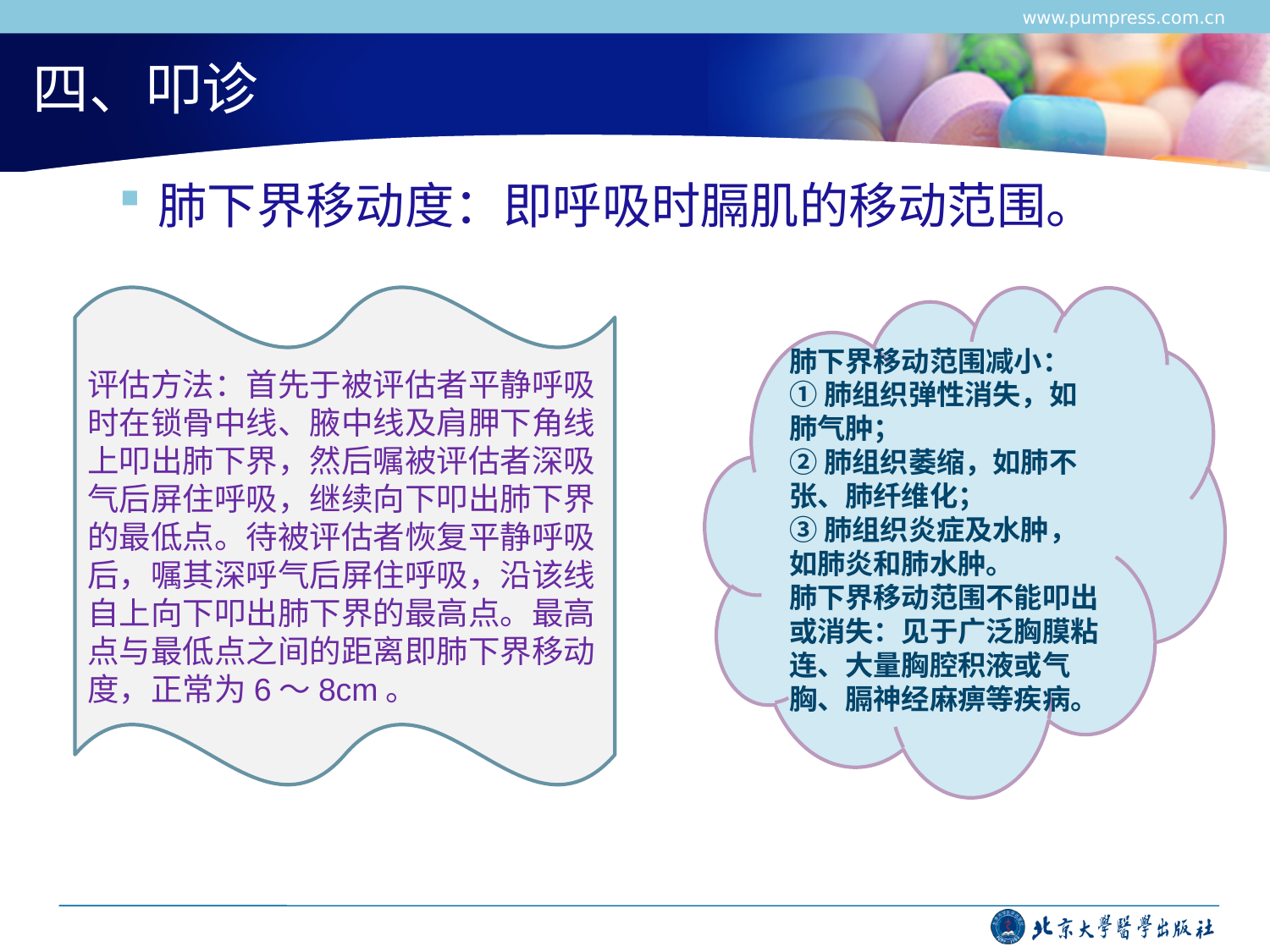

www.pumpress.com.cn
# 四、叩诊
肺下界移动度：即呼吸时膈肌的移动范围。

评估方法：首先于被评估者平静呼吸时在锁骨中线、腋中线及肩胛下角线上叩出肺下界，然后嘱被评估者深吸气后屏住呼吸，继续向下叩出肺下界的最低点。待被评估者恢复平静呼吸后，嘱其深呼气后屏住呼吸，沿该线自上向下叩出肺下界的最高点。最高点与最低点之间的距离即肺下界移动度，正常为6～8cm。

肺下界移动范围减小：
①肺组织弹性消失，如肺气肿；
②肺组织萎缩，如肺不张、肺纤维化；
③肺组织炎症及水肿，如肺炎和肺水肿。
肺下界移动范围不能叩出或消失：见于广泛胸膜粘连、大量胸腔积液或气胸、膈神经麻痹等疾病。